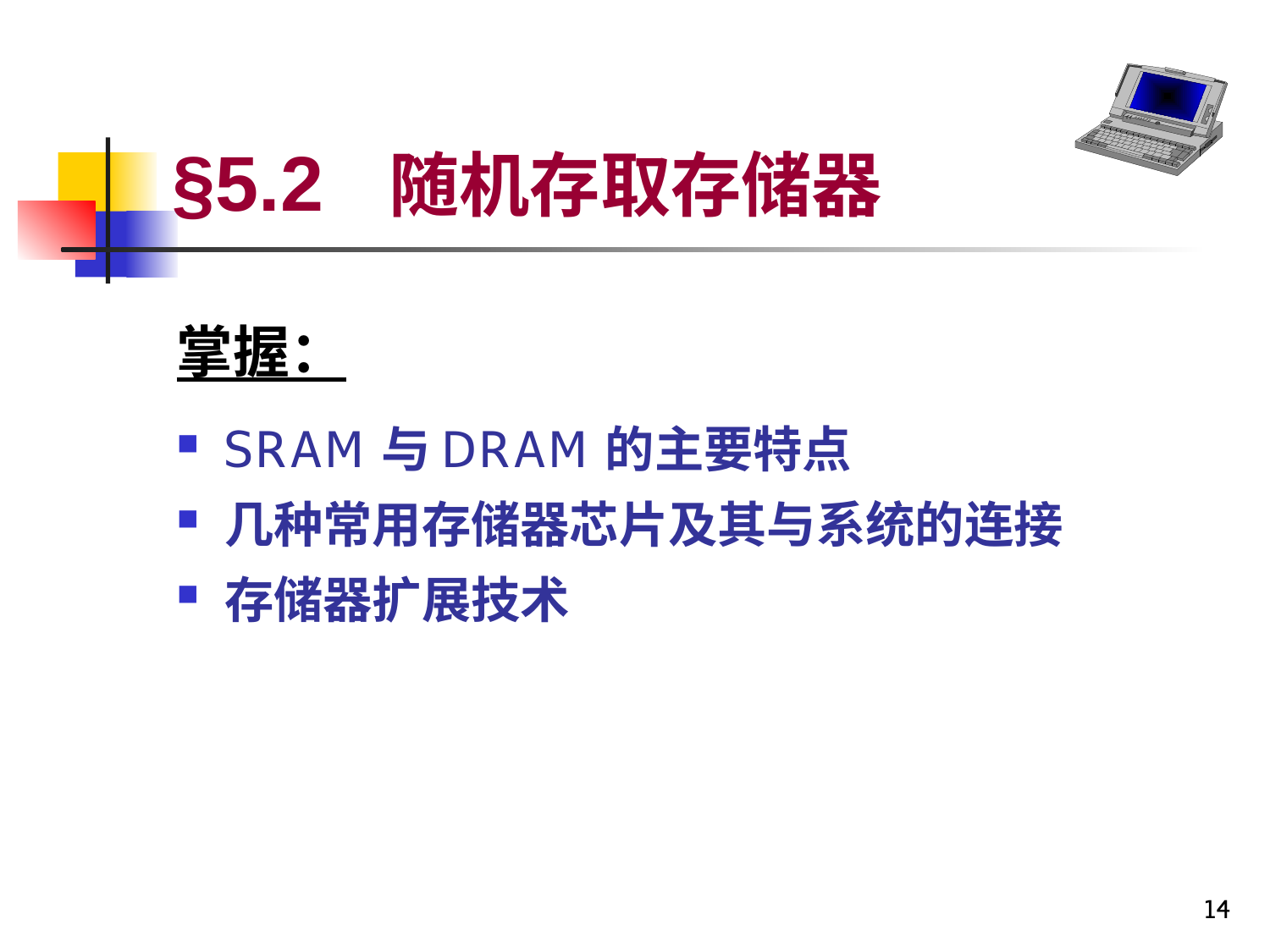

# §5.2 随机存取存储器
掌握：
SRAM与DRAM的主要特点
几种常用存储器芯片及其与系统的连接
存储器扩展技术
14